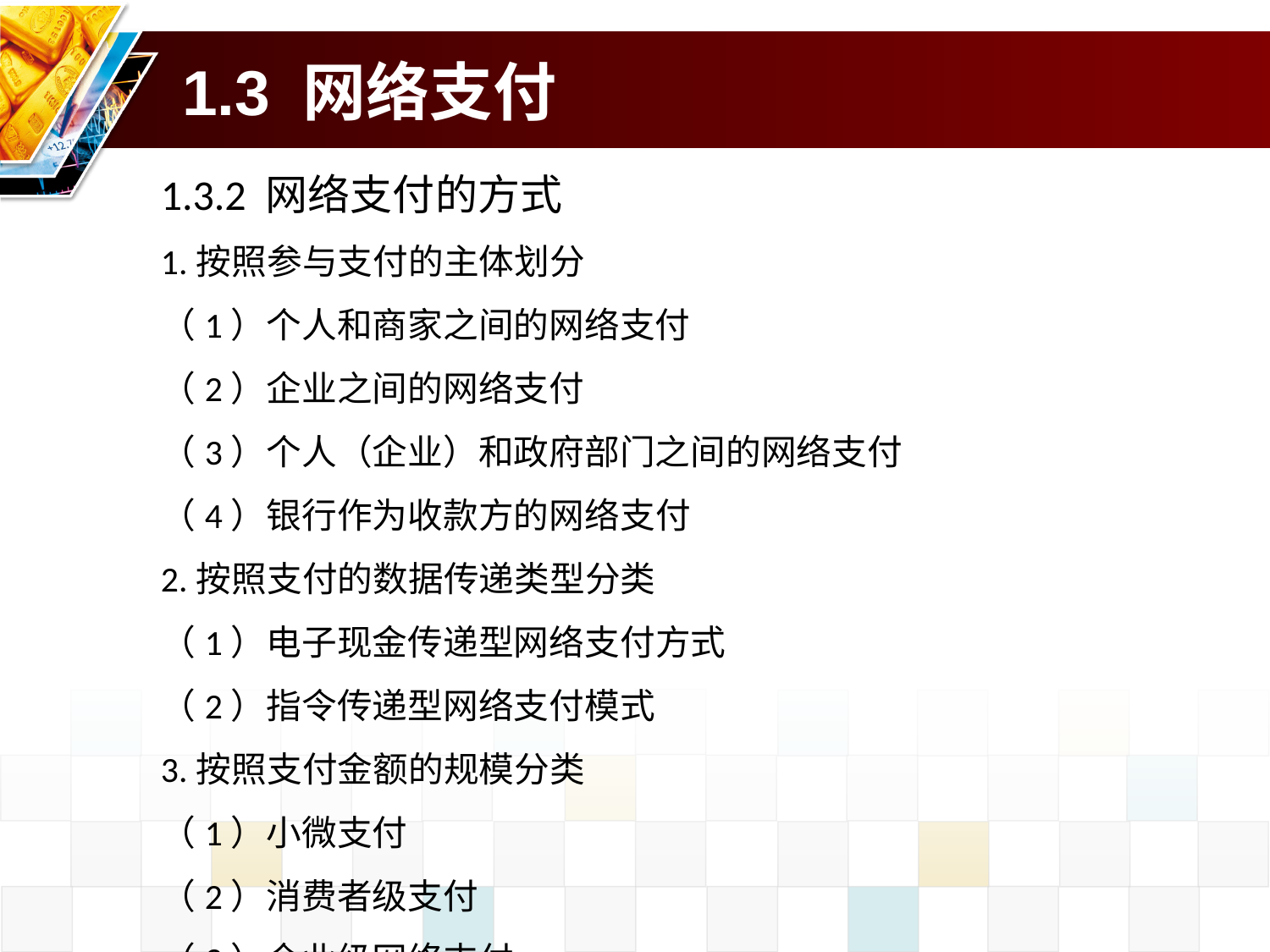

# 1.3 网络支付
1.3.2 网络支付的方式
1.按照参与支付的主体划分
（1）个人和商家之间的网络支付
（2）企业之间的网络支付
（3）个人（企业）和政府部门之间的网络支付
（4）银行作为收款方的网络支付
2.按照支付的数据传递类型分类
（1）电子现金传递型网络支付方式
（2）指令传递型网络支付模式
3.按照支付金额的规模分类
（1）小微支付
（2）消费者级支付
（3）企业级网络支付